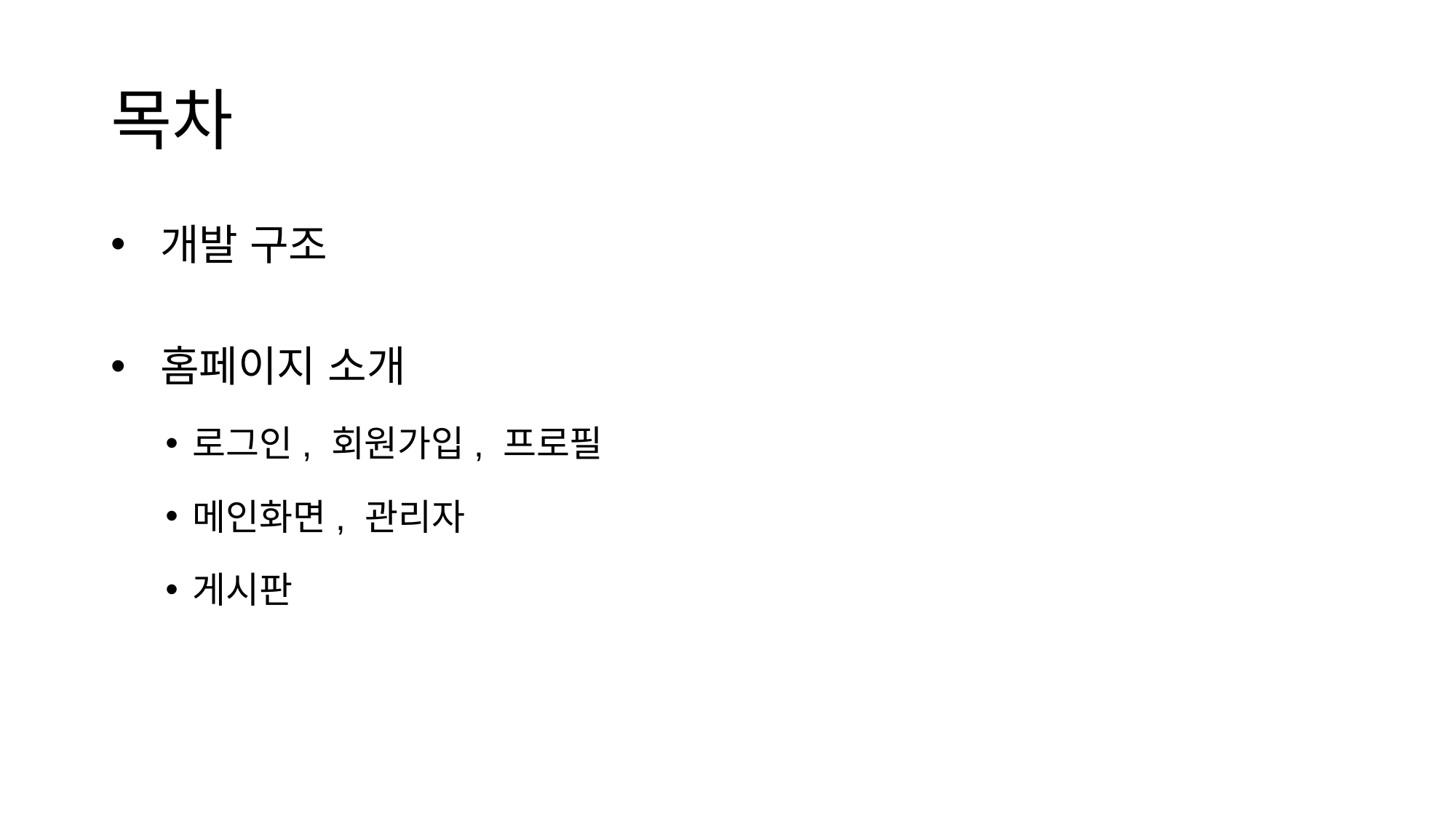

# 목차
 개발 구조

 홈페이지 소개
로그인, 회원가입, 프로필
메인화면, 관리자
게시판